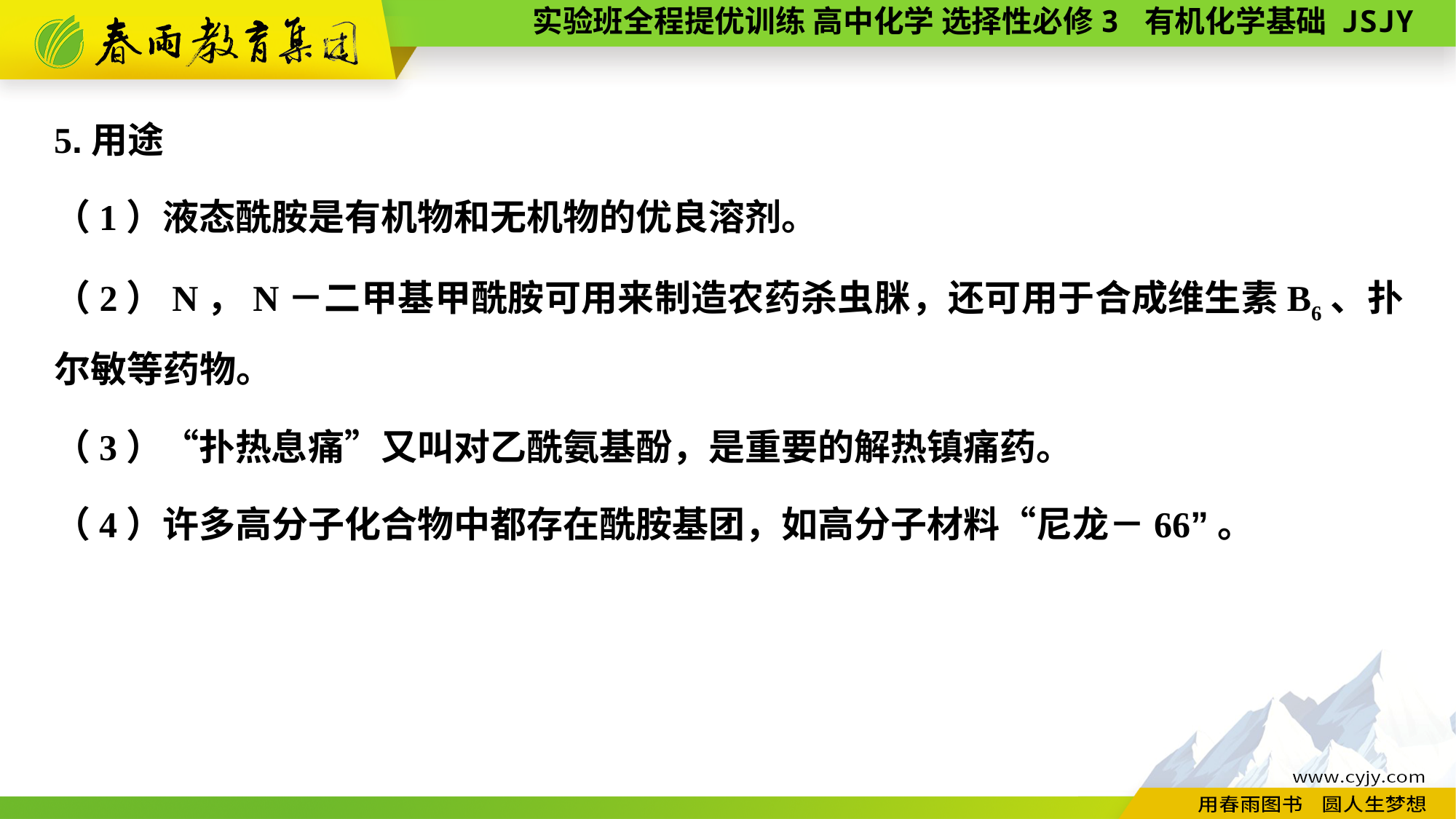

5.用途
（1）液态酰胺是有机物和无机物的优良溶剂。
（2）N，N－二甲基甲酰胺可用来制造农药杀虫脒，还可用于合成维生素B6、扑尔敏等药物。
（3）“扑热息痛”又叫对乙酰氨基酚，是重要的解热镇痛药。
（4）许多高分子化合物中都存在酰胺基团，如高分子材料“尼龙－66”。